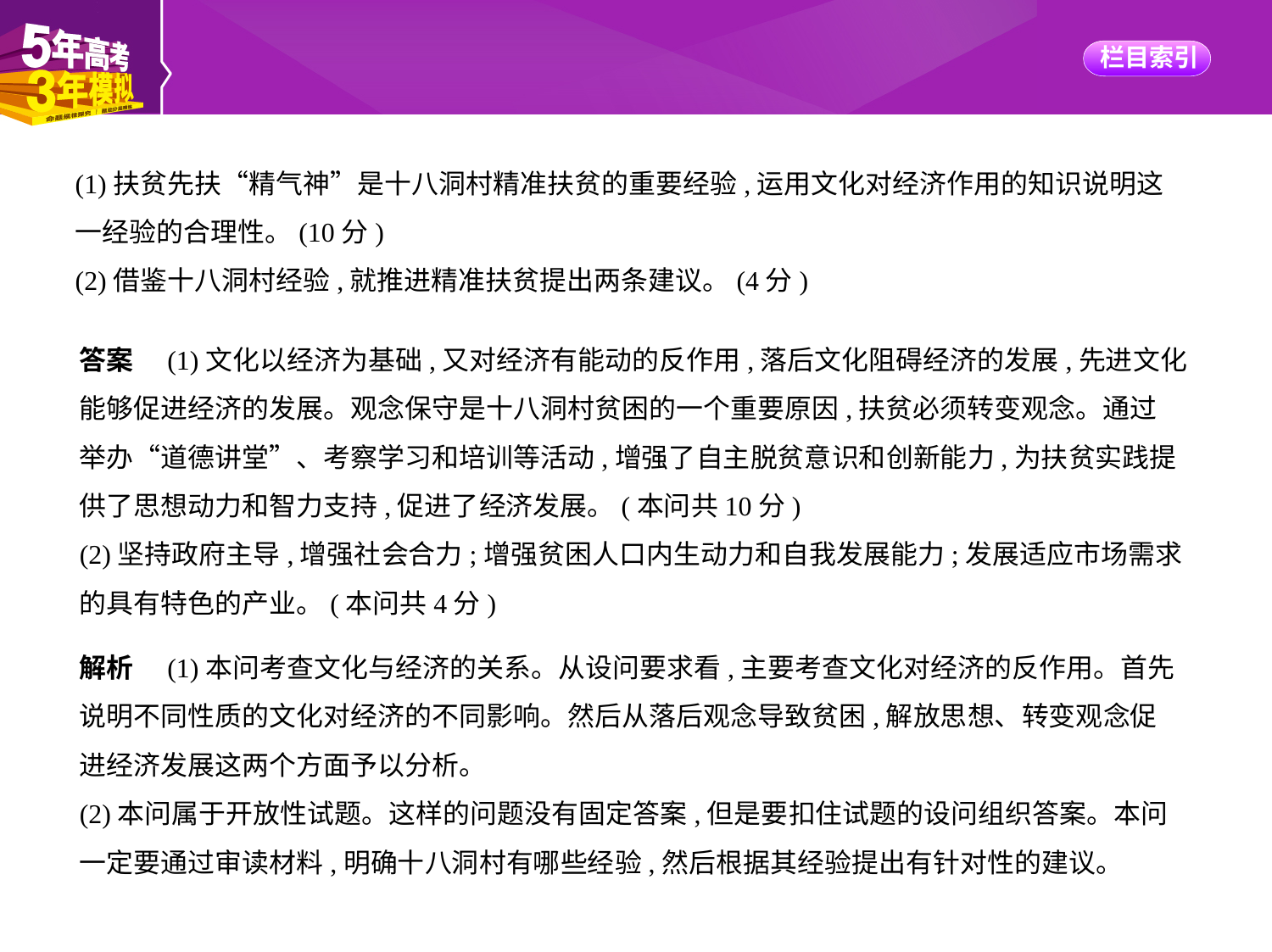

(1)扶贫先扶“精气神”是十八洞村精准扶贫的重要经验,运用文化对经济作用的知识说明这
一经验的合理性。(10分)
(2)借鉴十八洞村经验,就推进精准扶贫提出两条建议。(4分)
答案　(1)文化以经济为基础,又对经济有能动的反作用,落后文化阻碍经济的发展,先进文化
能够促进经济的发展。观念保守是十八洞村贫困的一个重要原因,扶贫必须转变观念。通过
举办“道德讲堂”、考察学习和培训等活动,增强了自主脱贫意识和创新能力,为扶贫实践提
供了思想动力和智力支持,促进了经济发展。(本问共10分)
(2)坚持政府主导,增强社会合力;增强贫困人口内生动力和自我发展能力;发展适应市场需求
的具有特色的产业。(本问共4分)
解析　(1)本问考查文化与经济的关系。从设问要求看,主要考查文化对经济的反作用。首先
说明不同性质的文化对经济的不同影响。然后从落后观念导致贫困,解放思想、转变观念促
进经济发展这两个方面予以分析。
(2)本问属于开放性试题。这样的问题没有固定答案,但是要扣住试题的设问组织答案。本问
一定要通过审读材料,明确十八洞村有哪些经验,然后根据其经验提出有针对性的建议。